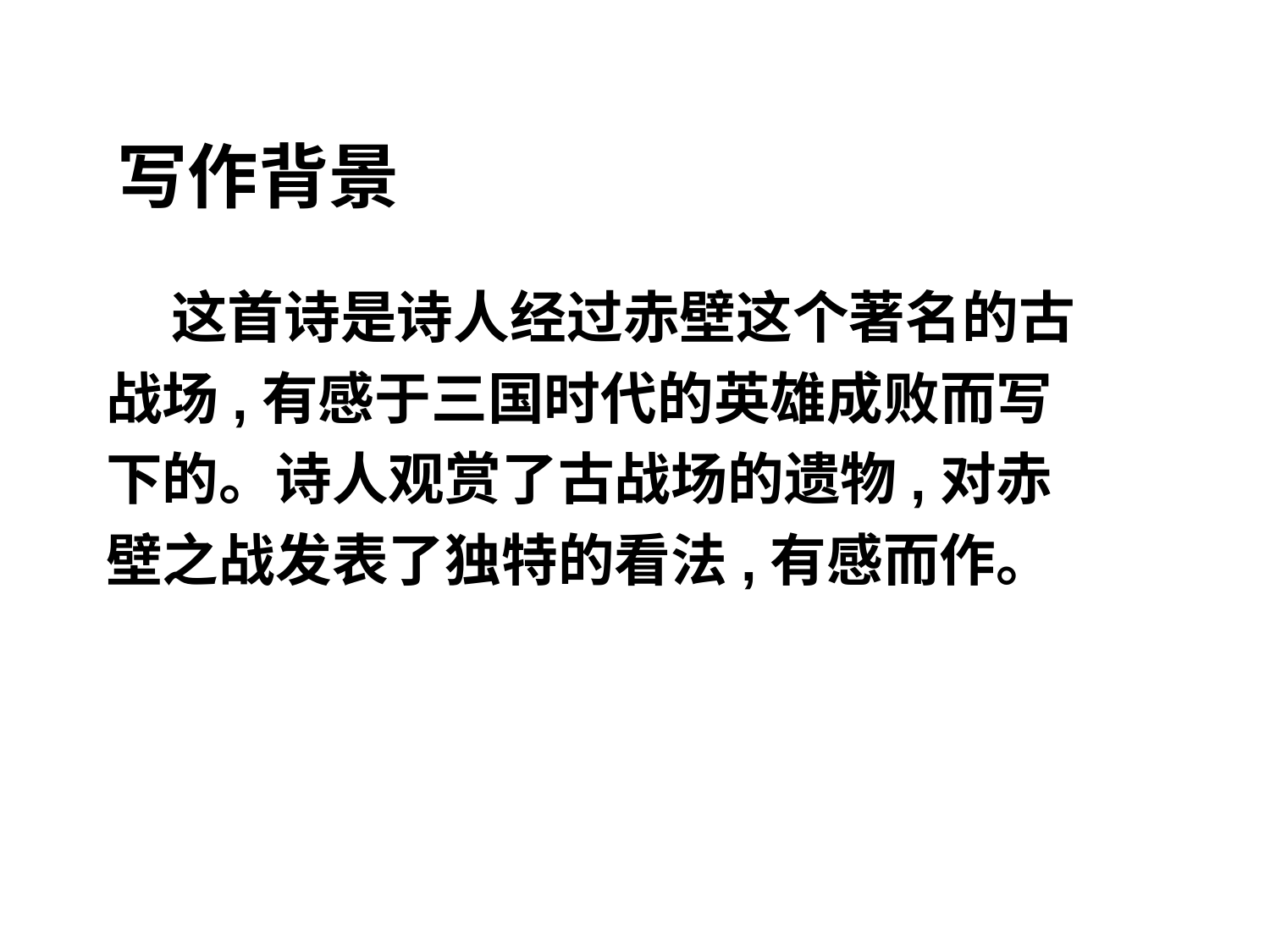

写作背景
    这首诗是诗人经过赤壁这个著名的古战场,有感于三国时代的英雄成败而写下的。诗人观赏了古战场的遗物,对赤壁之战发表了独特的看法,有感而作。